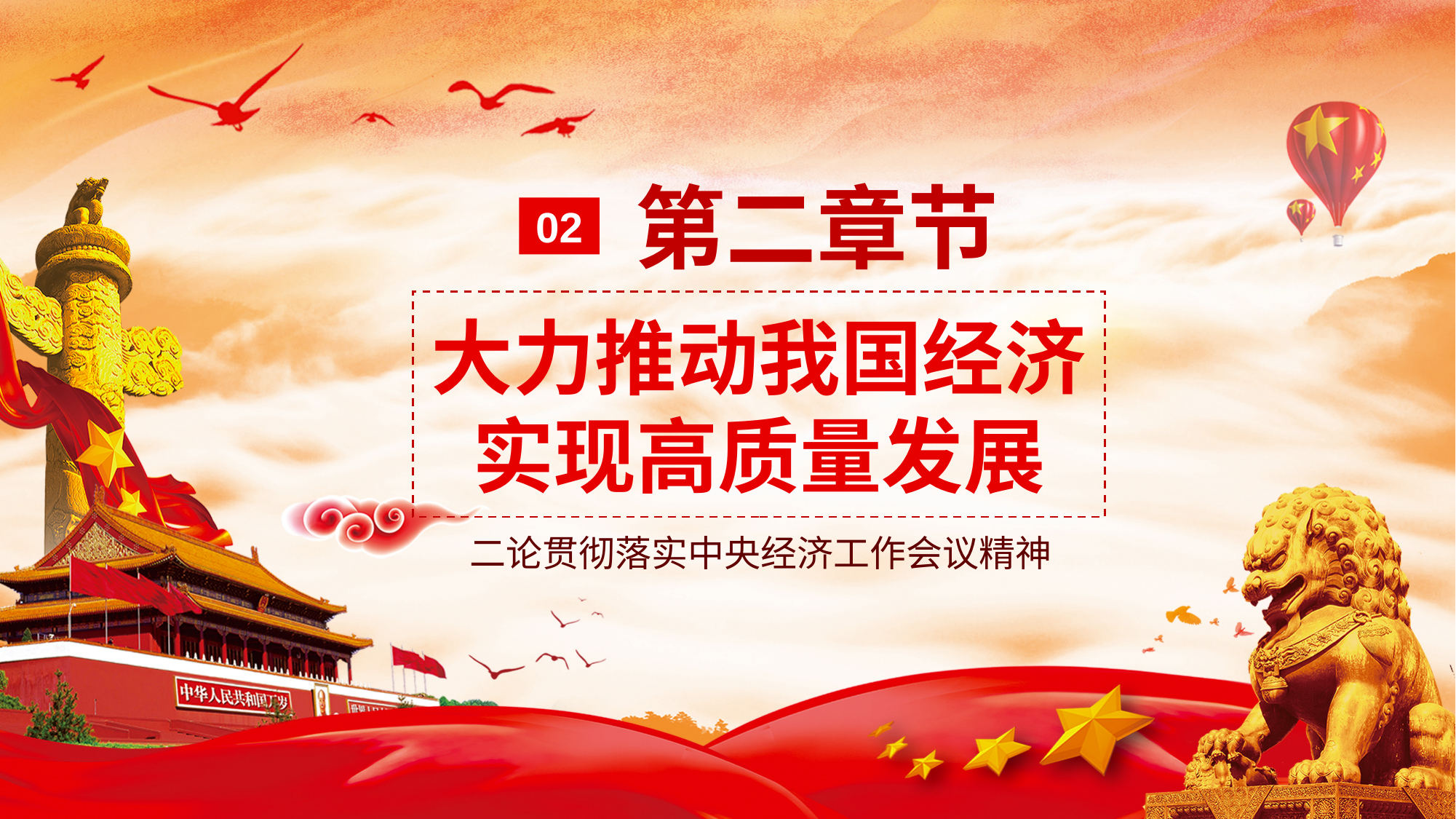

第二章节
02

大力推动我国经济实现高质量发展
二论贯彻落实中央经济工作会议精神